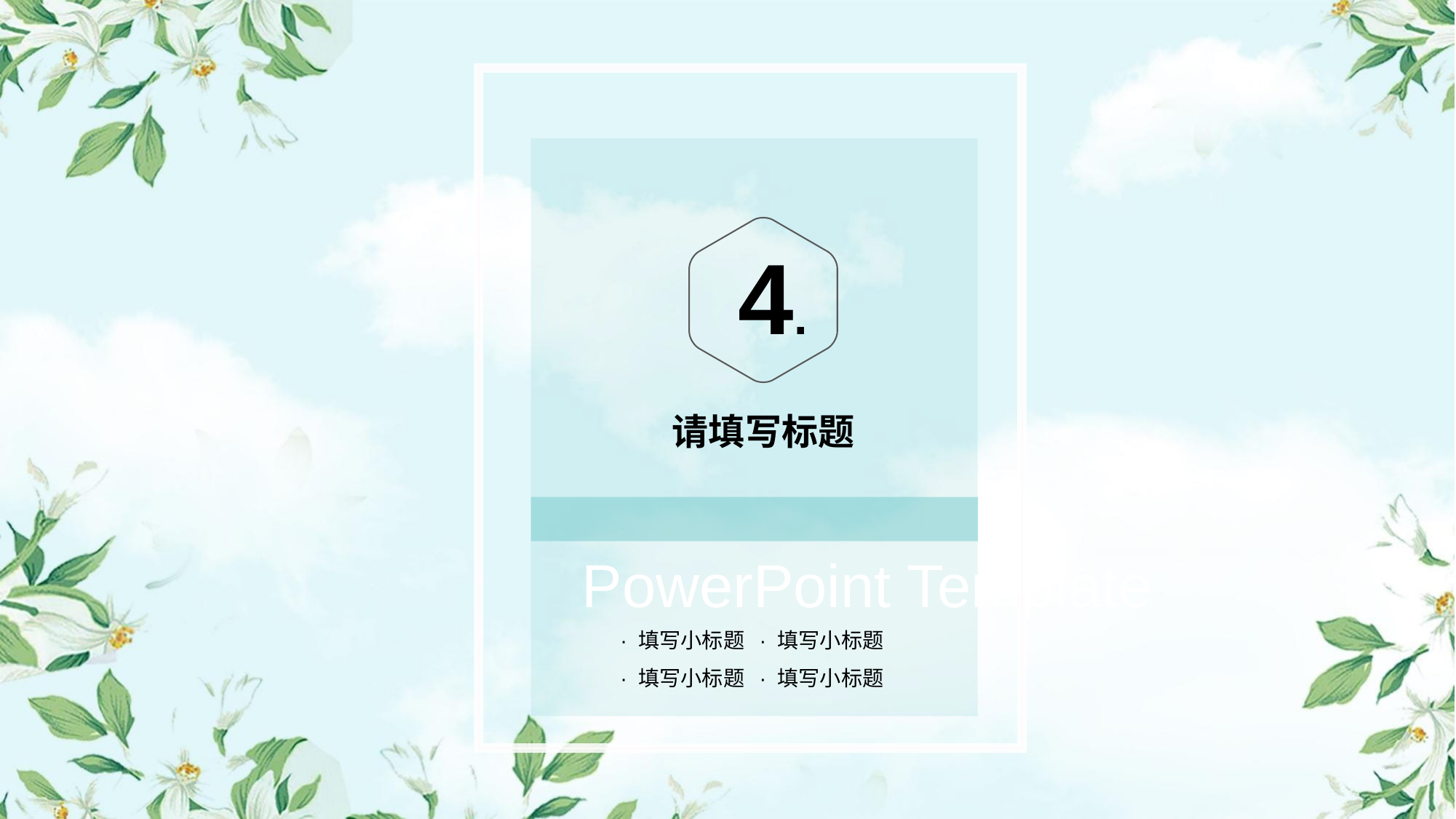

PowerPoint Template

  4.
请填写标题
· 填写小标题  · 填写小标题
· 填写小标题  · 填写小标题